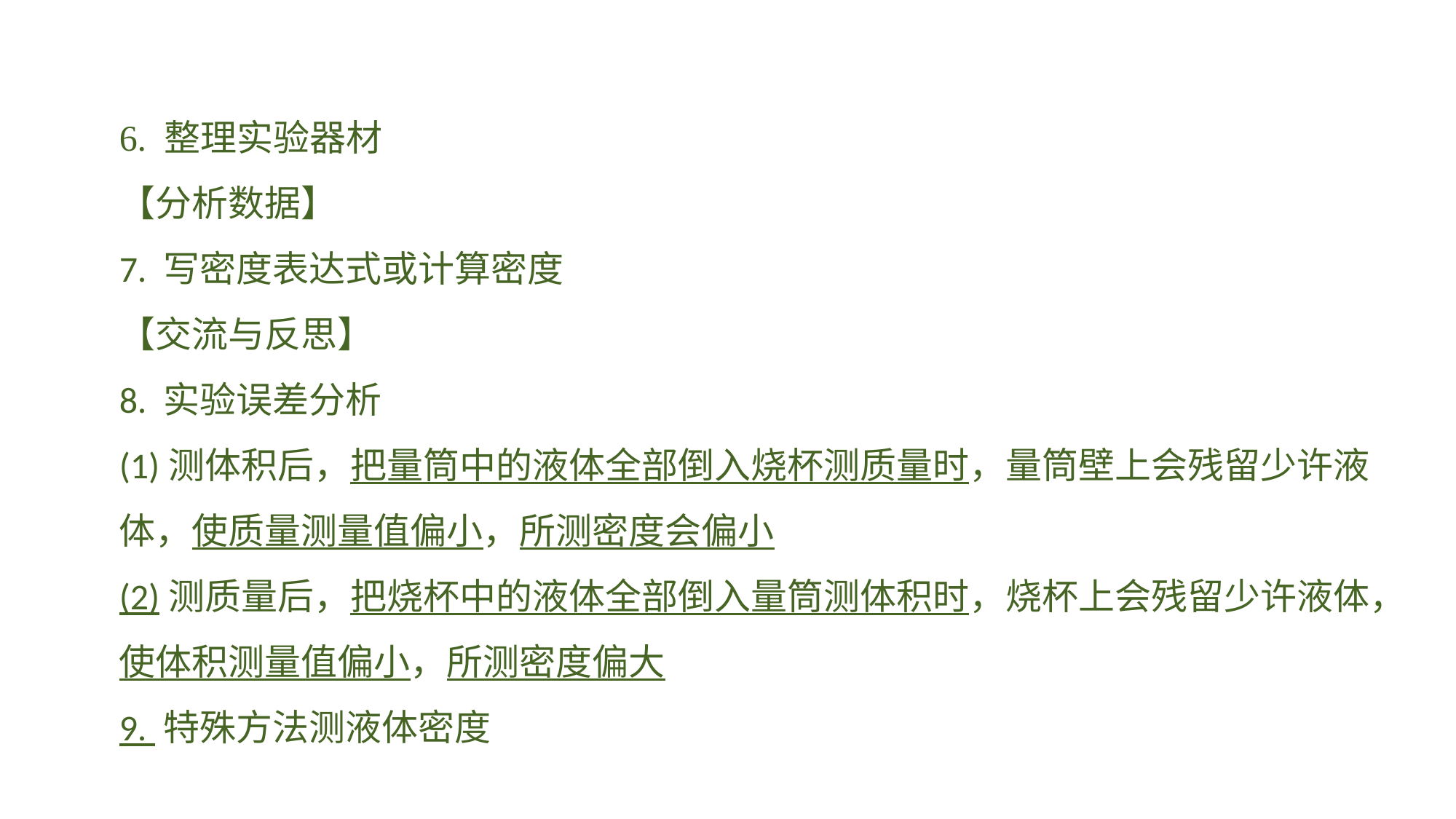

6. 整理实验器材
【分析数据】7. 写密度表达式或计算密度【交流与反思】8. 实验误差分析(1)测体积后，把量筒中的液体全部倒入烧杯测质量时，量筒壁上会残留少许液体，使质量测量值偏小，所测密度会偏小(2)测质量后，把烧杯中的液体全部倒入量筒测体积时，烧杯上会残留少许液体，使体积测量值偏小，所测密度偏大9. 特殊方法测液体密度